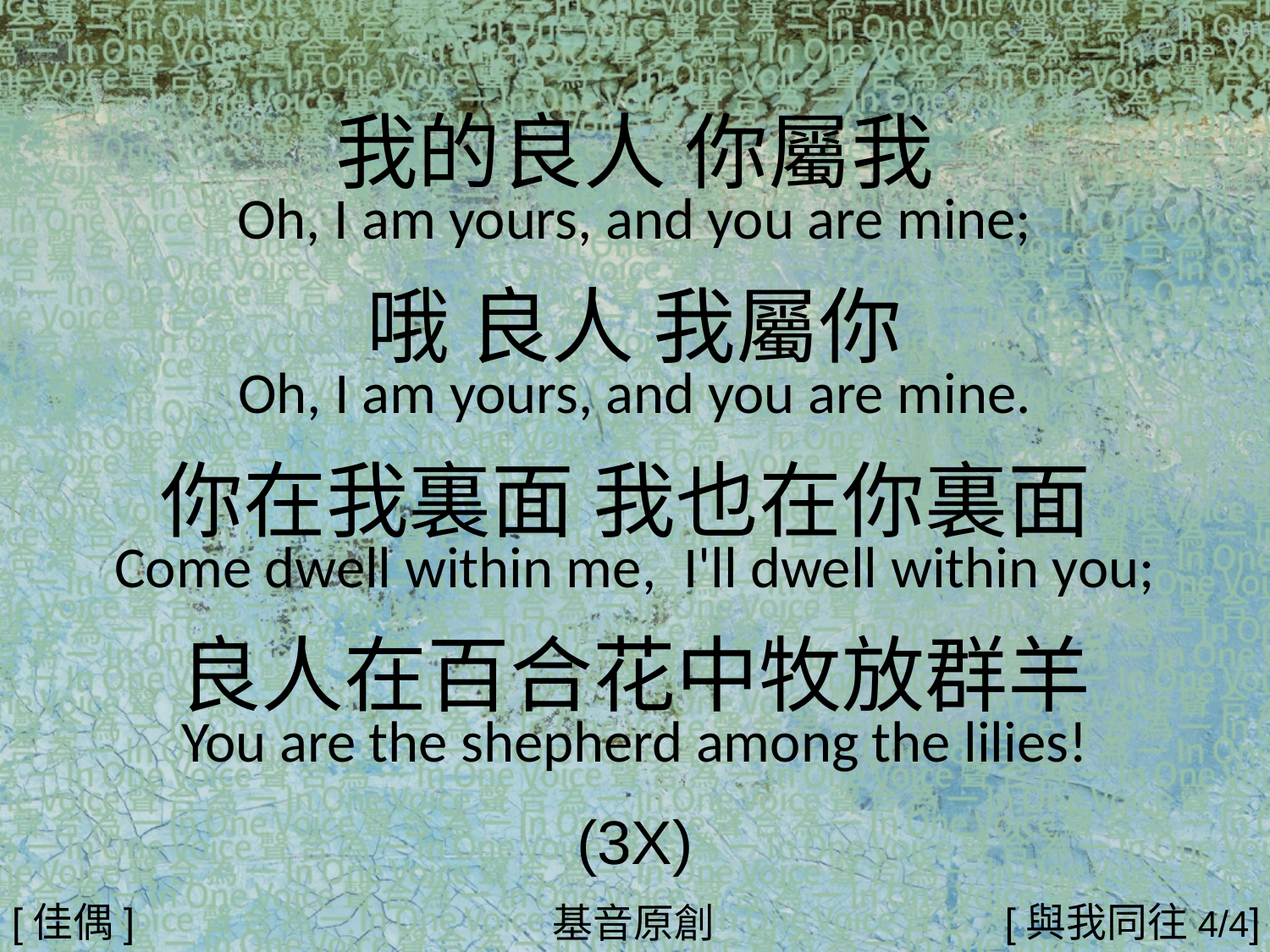

我的良人 你屬我
Oh, I am yours, and you are mine;

哦 良人 我屬你
Oh, I am yours, and you are mine.

你在我裏面 我也在你裏面
Come dwell within me,  I'll dwell within you;

良人在百合花中牧放群羊
You are the shepherd among the lilies!

(3X)

#

[佳偶]
[與我同往4/4]
基音原創